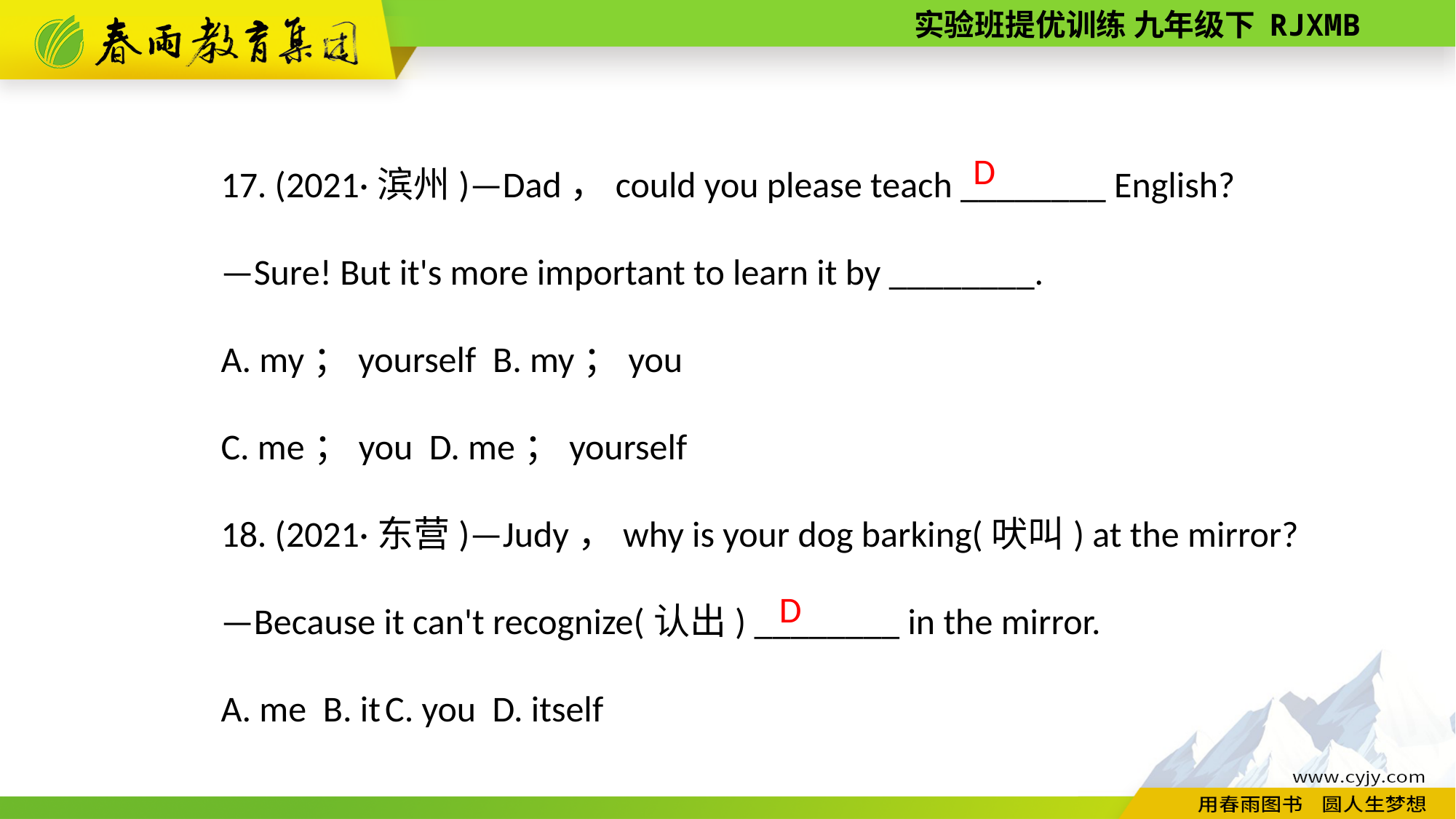

17. (2021·滨州)—Dad，could you please teach ________ English?
—Sure! But it's more important to learn it by ________.
A. my；yourself  B. my；you
C. me；you  D. me；yourself
18. (2021·东营)—Judy，why is your dog barking(吠叫) at the mirror?
—Because it can't recognize(认出) ________ in the mirror.
A. me  B. it C. you  D. itself
D
D